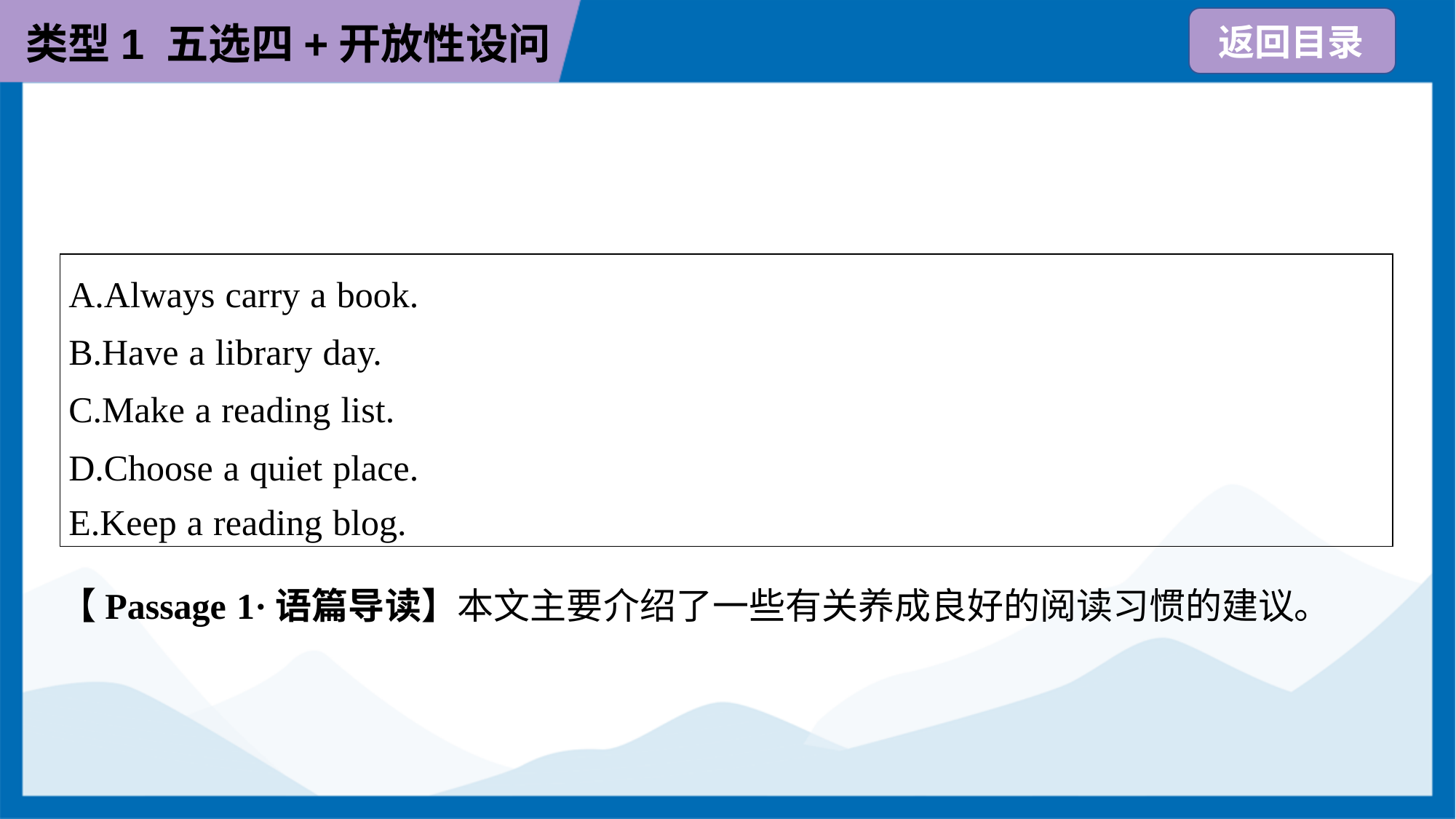

| A.Always carry a book. B.Have a library day. C.Make a reading list. D.Choose a quiet place. E.Keep a reading blog. |
| --- |
【Passage 1·语篇导读】本文主要介绍了一些有关养成良好的阅读习惯的建议。